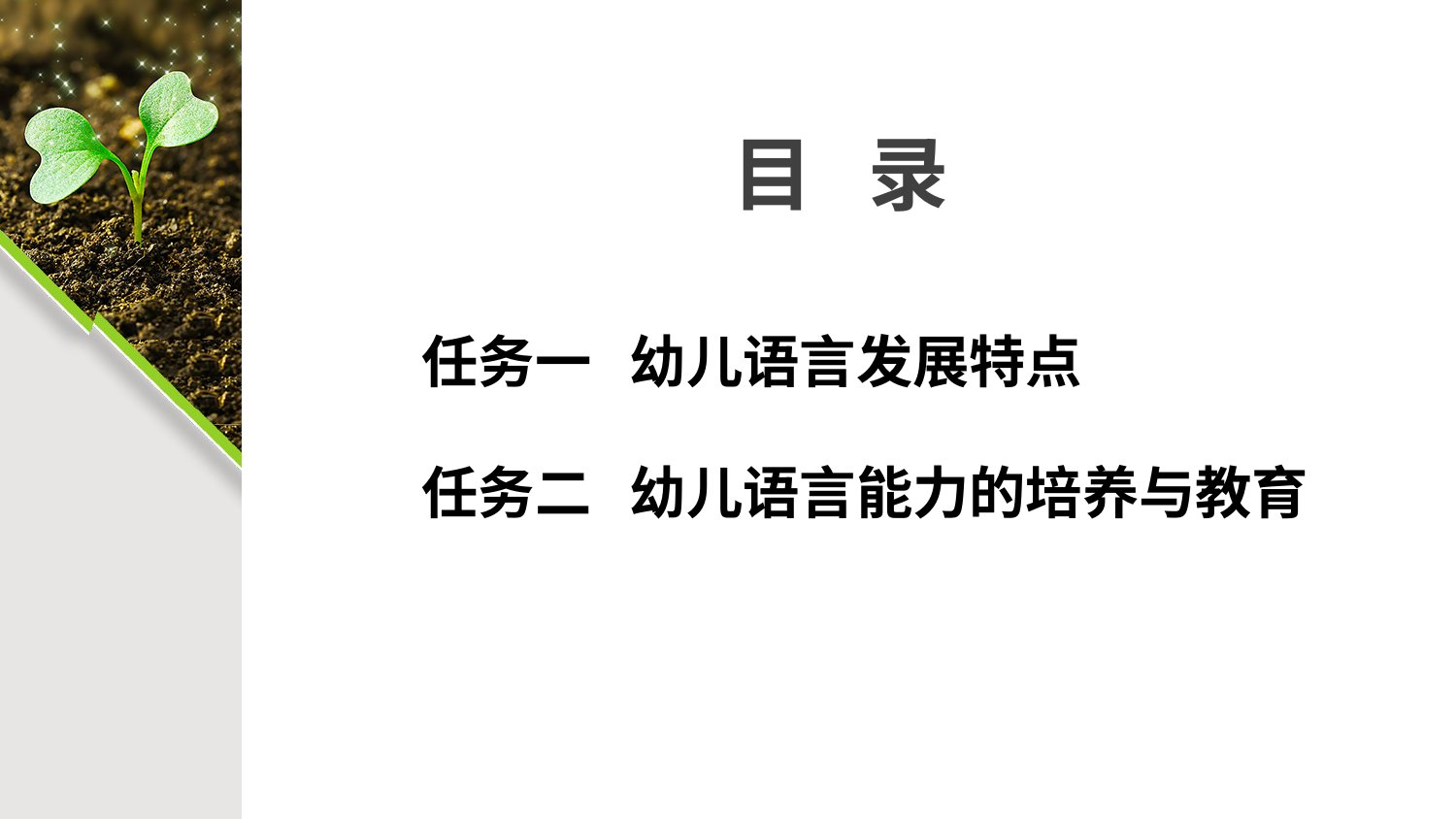

# 目   录
任务一   幼儿语言发展特点
任务二   幼儿语言能力的培养与教育